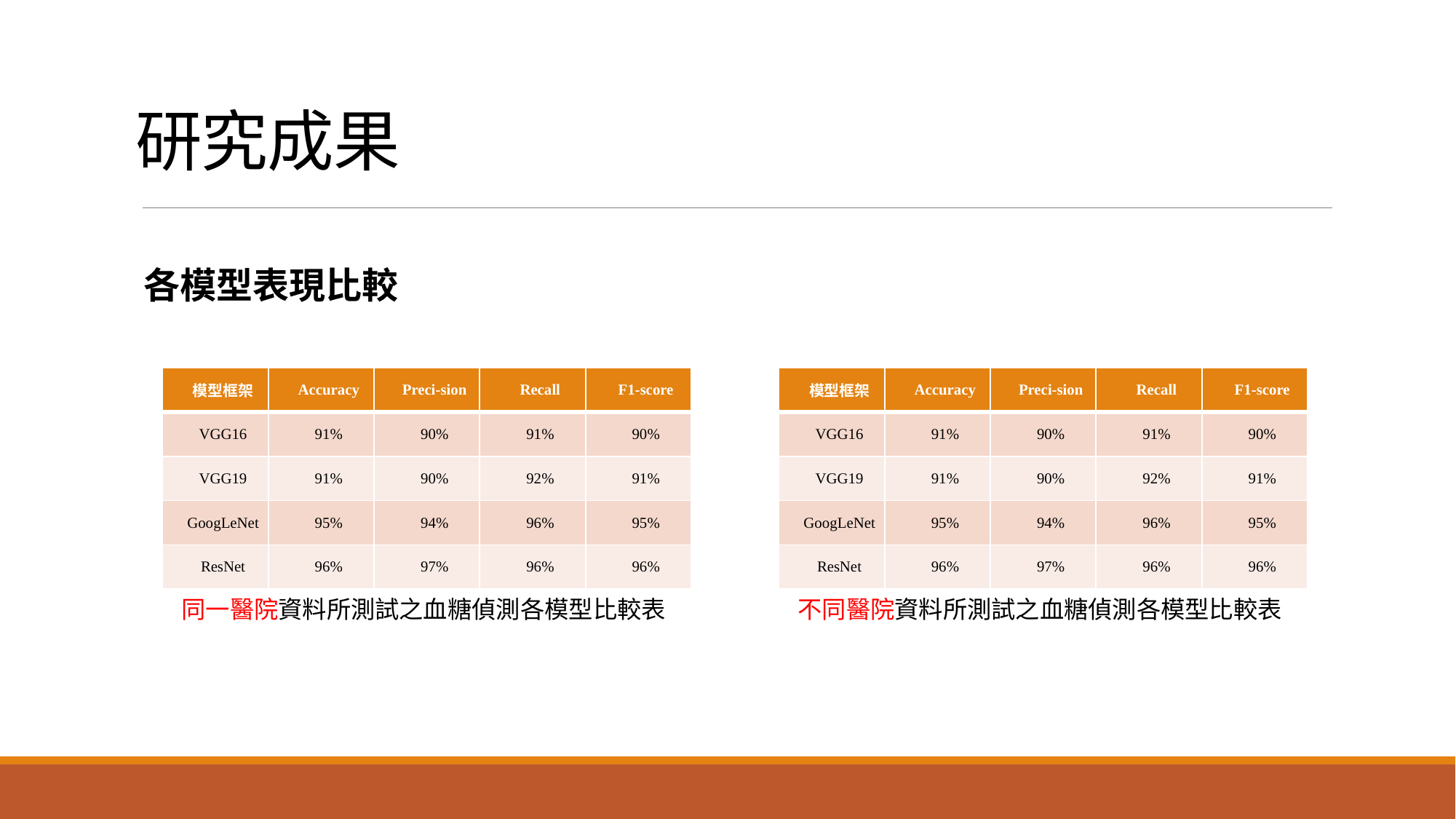

# 研究成果
各模型表現比較
| 模型框架 | Accuracy | Preci-sion | Recall | F1-score |
| --- | --- | --- | --- | --- |
| VGG16 | 91% | 90% | 91% | 90% |
| VGG19 | 91% | 90% | 92% | 91% |
| GoogLeNet | 95% | 94% | 96% | 95% |
| ResNet | 96% | 97% | 96% | 96% |
| 模型框架 | Accuracy | Preci-sion | Recall | F1-score |
| --- | --- | --- | --- | --- |
| VGG16 | 91% | 90% | 91% | 90% |
| VGG19 | 91% | 90% | 92% | 91% |
| GoogLeNet | 95% | 94% | 96% | 95% |
| ResNet | 96% | 97% | 96% | 96% |
同一醫院資料所測試之血糖偵測各模型比較表
不同醫院資料所測試之血糖偵測各模型比較表